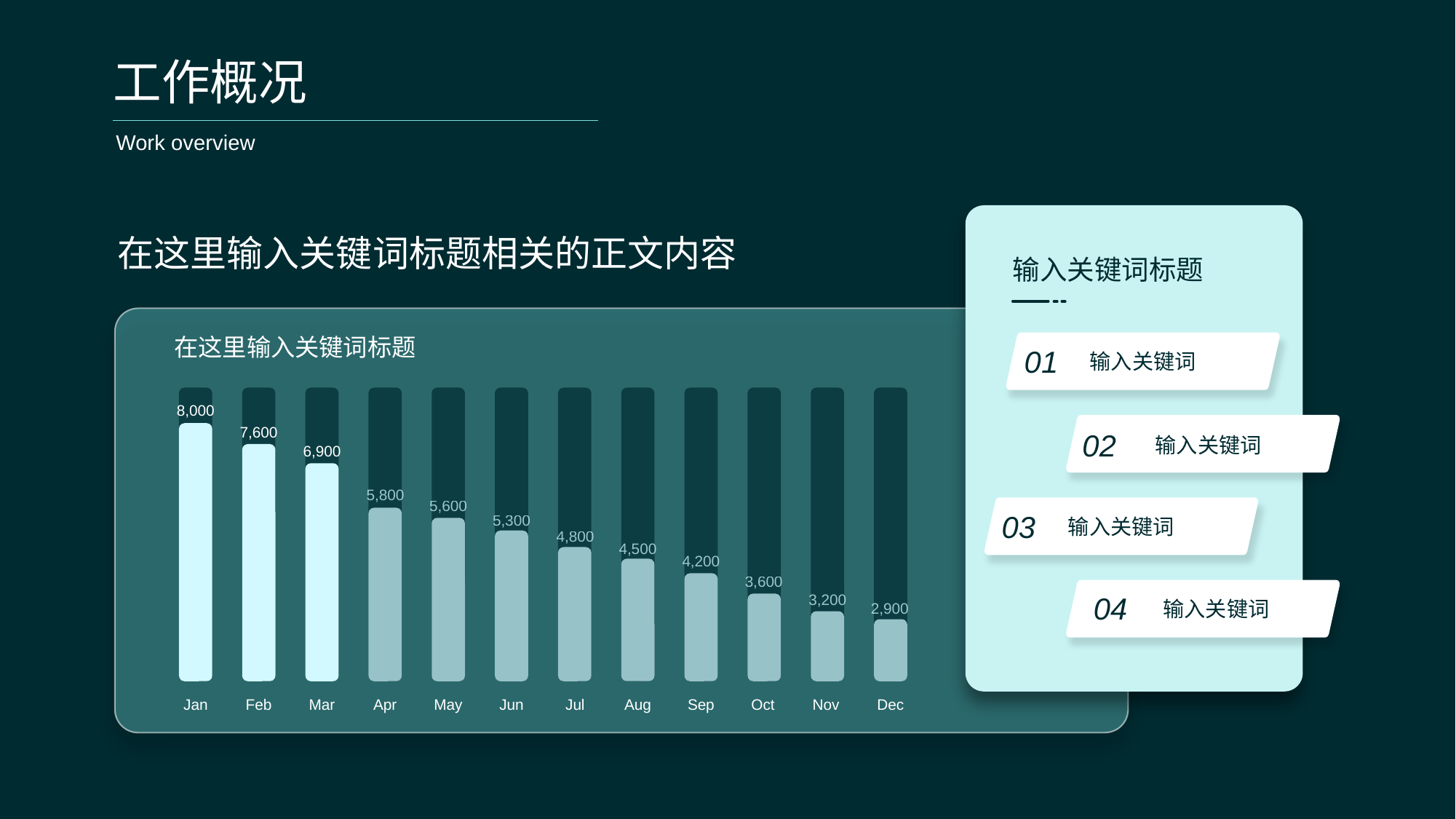

工作概况
Work overview

在这里输入关键词标题相关的正文内容
输入关键词标题

8,000
7,600

6,900

5,800
5,600

5,300

4,800

4,500

4,200

3,600

3,200

2,900

Jan
Feb
Mar
Apr
May
Jun
Jul
Aug
Sep
Oct
Nov
Dec
在这里输入关键词标题

输入关键词
01

输入关键词
02

输入关键词
03

输入关键词
04